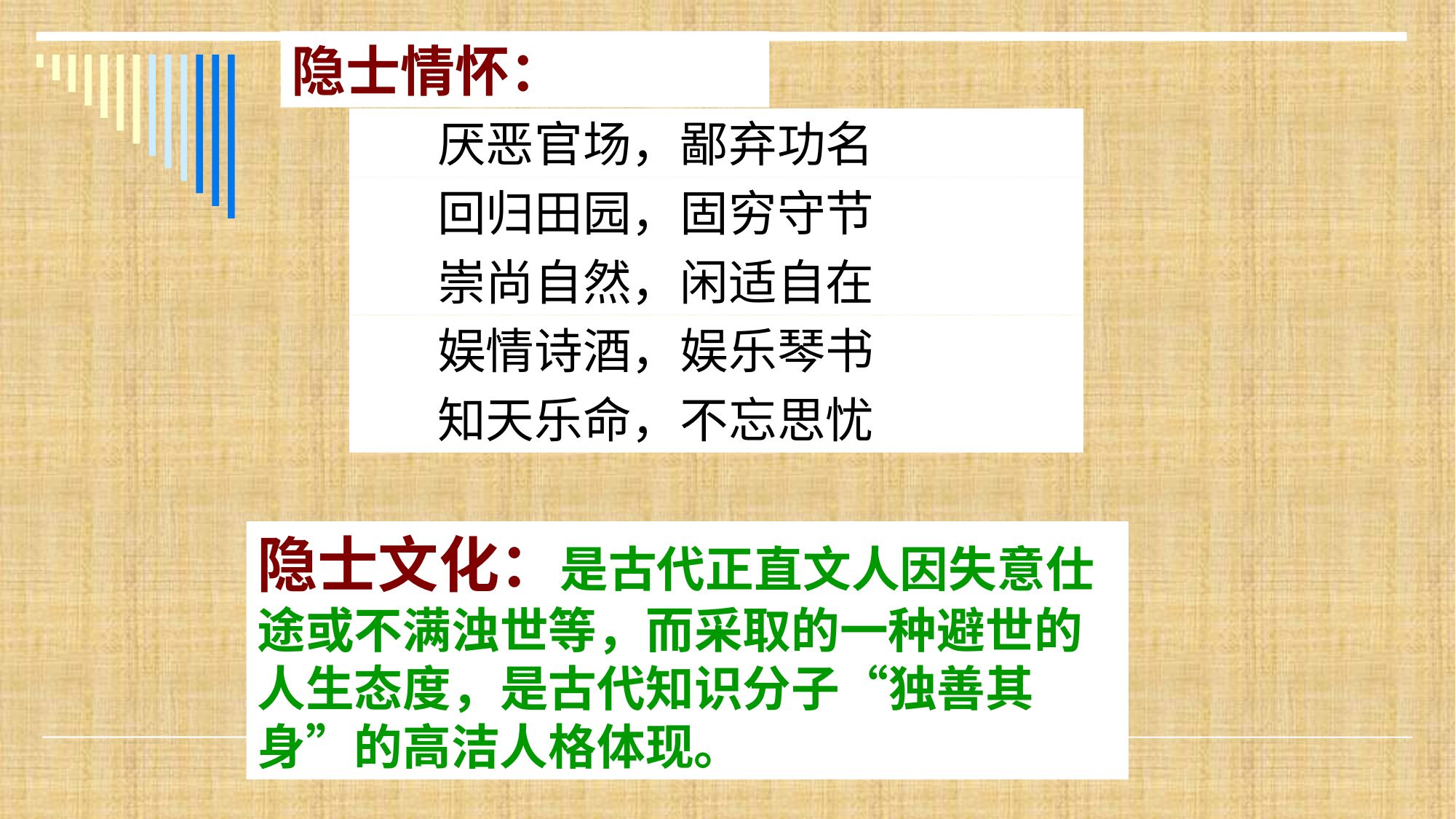

隐士情怀：
      厌恶官场，鄙弃功名
      回归田园，固穷守节
      崇尚自然，闲适自在
      娱情诗酒，娱乐琴书
      知天乐命，不忘思忧
隐士文化：是古代正直文人因失意仕途或不满浊世等，而采取的一种避世的人生态度，是古代知识分子“独善其身”的高洁人格体现。